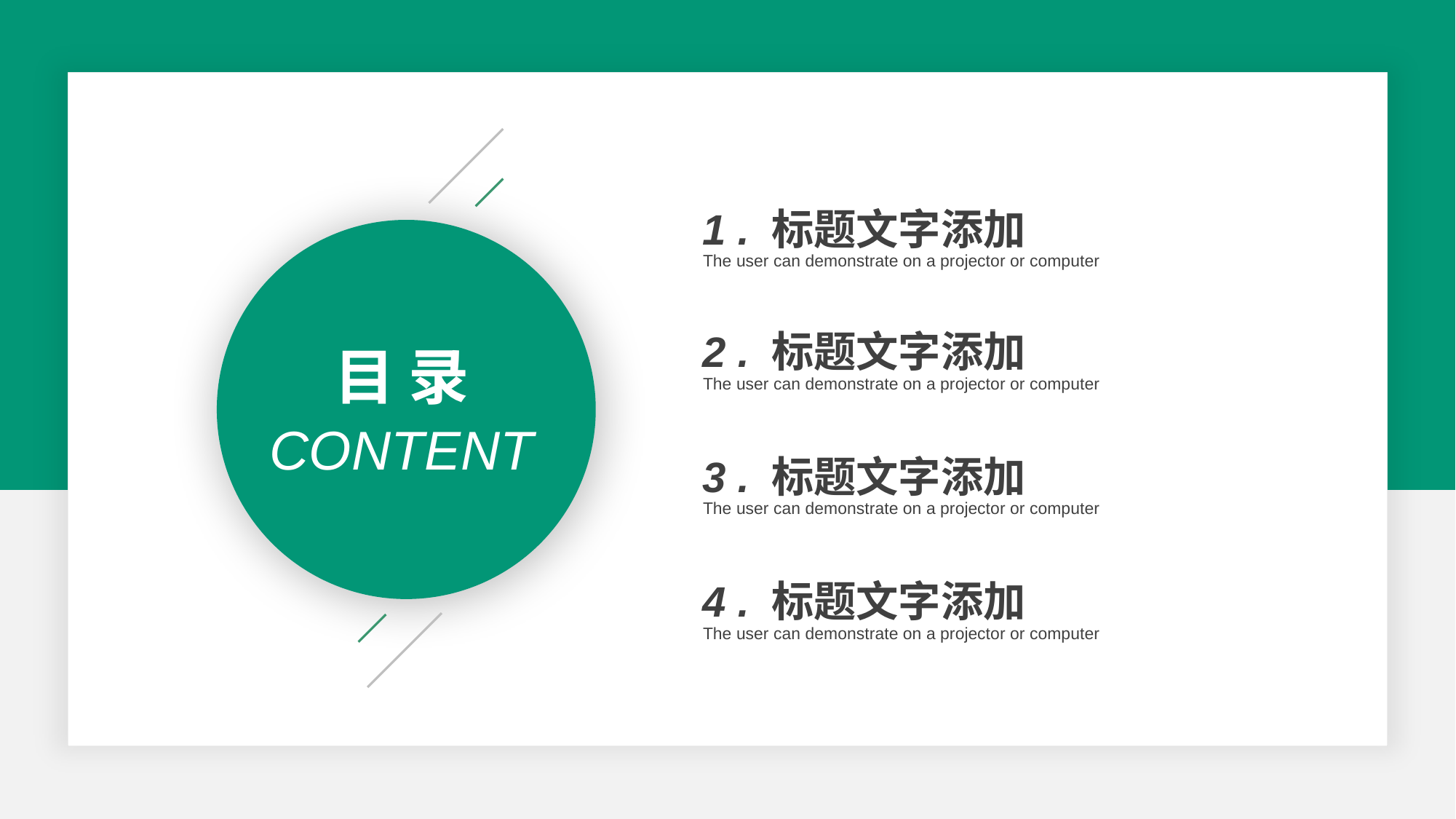

1 . 标题文字添加
The user can demonstrate on a projector or computer

2 . 标题文字添加
The user can demonstrate on a projector or computer
目 录
CONTENT
3 . 标题文字添加
The user can demonstrate on a projector or computer
4 . 标题文字添加
The user can demonstrate on a projector or computer